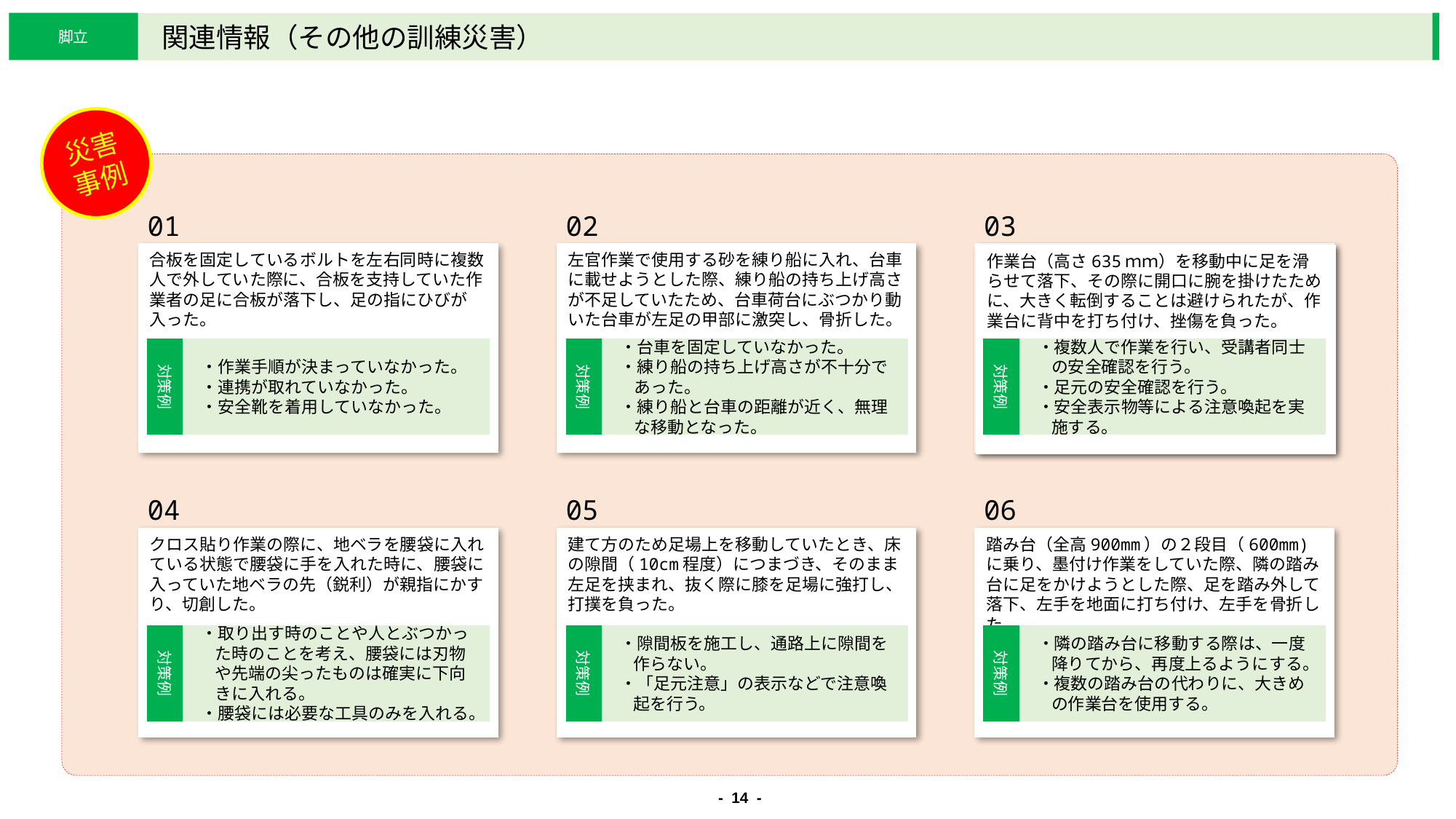

脚立

関連情報（その他の訓練災害）
災害事例

01
合板を固定しているボルトを左右同時に複数人で外していた際に、合板を支持していた作業者の足に合板が落下し、足の指にひびが入った。
02
左官作業で使用する砂を練り船に入れ、台車に載せようとした際、練り船の持ち上げ高さが不足していたため、台車荷台にぶつかり動いた台車が左足の甲部に激突し、骨折した。
03
長尺材を持ち上げ、回転した際に、しゃがんで加工していた被災者の頭部に激突し打撲した。
04
クロス貼り作業の際に、地ベラを腰袋に入れている状態で腰袋に手を入れた時に、腰袋に入っていた地ベラの先（鋭利）が親指にかすり、切創した。
05
建て方のため足場上を移動していたとき、床の隙間（10cm程度）につまづき、そのまま左足を挟まれ、抜く際に膝を足場に強打し、打撲を負った。
06
踏み台（全高900mm）の２段目（600mm)に乗り、墨付け作業をしていた際、隣の踏み台に足をかけようとした際、足を踏み外して落下、左手を地面に打ち付け、左手を骨折した。
作業台（高さ635ｍｍ）を移動中に足を滑らせて落下、その際に開口に腕を掛けたために、大きく転倒することは避けられたが、作業台に背中を打ち付け、挫傷を負った。
対策例
・作業手順が決まっていなかった。
・連携が取れていなかった。
・安全靴を着用していなかった。
対策例
・台車を固定していなかった。
・練り船の持ち上げ高さが不十分であった。
・練り船と台車の距離が近く、無理な移動となった。
対策例
・複数人で作業を行い、受講者同士の安全確認を行う。
・足元の安全確認を行う。
・安全表示物等による注意喚起を実施する。
対策例
・取り出す時のことや人とぶつかった時のことを考え、腰袋には刃物や先端の尖ったものは確実に下向きに入れる。
・腰袋には必要な工具のみを入れる。
対策例
・隙間板を施工し、通路上に隙間を作らない。
・「足元注意」の表示などで注意喚起を行う。
対策例
・隣の踏み台に移動する際は、一度降りてから、再度上るようにする。
・複数の踏み台の代わりに、大きめの作業台を使用する。
-  14  -